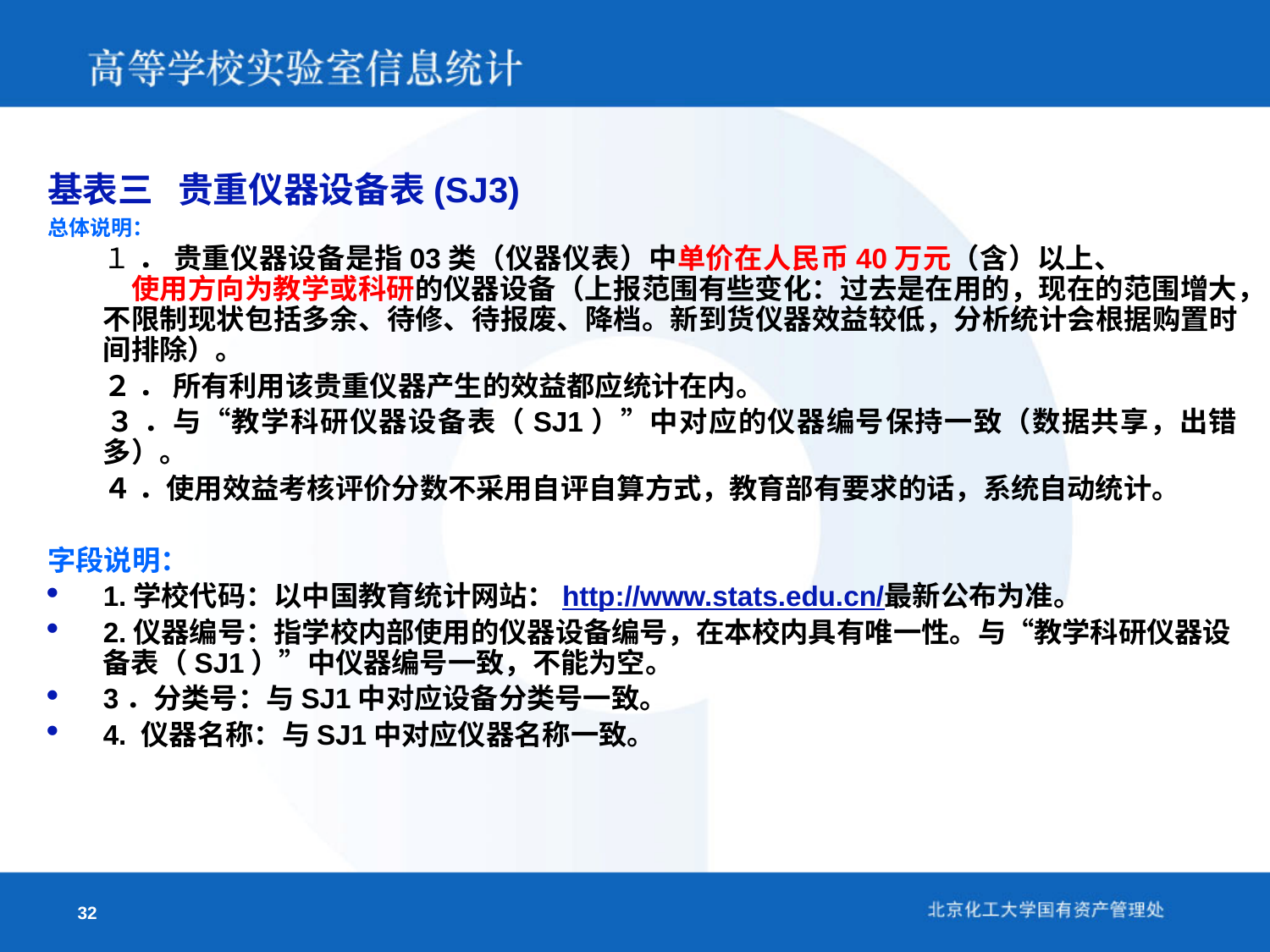

基表三   贵重仪器设备表(SJ3)
总体说明：
       １ ． 贵重仪器设备是指03类（仪器仪表）中单价在人民币40万元（含）以上、　　　　　使用方向为教学或科研的仪器设备（上报范围有些变化：过去是在用的，现在的范围增大，不限制现状包括多余、待修、待报废、降档。新到货仪器效益较低，分析统计会根据购置时间排除）。
　　２ ． 所有利用该贵重仪器产生的效益都应统计在内。
　　３ ．与“教学科研仪器设备表（SJ1）”中对应的仪器编号保持一致（数据共享，出错多）。
　　４ ．使用效益考核评价分数不采用自评自算方式，教育部有要求的话，系统自动统计。

字段说明：
1.学校代码：以中国教育统计网站：http://www.stats.edu.cn/最新公布为准。
2.仪器编号：指学校内部使用的仪器设备编号，在本校内具有唯一性。与“教学科研仪器设备表（SJ1）”中仪器编号一致，不能为空。
3．分类号：与SJ1中对应设备分类号一致。
4. 仪器名称：与SJ1中对应仪器名称一致。